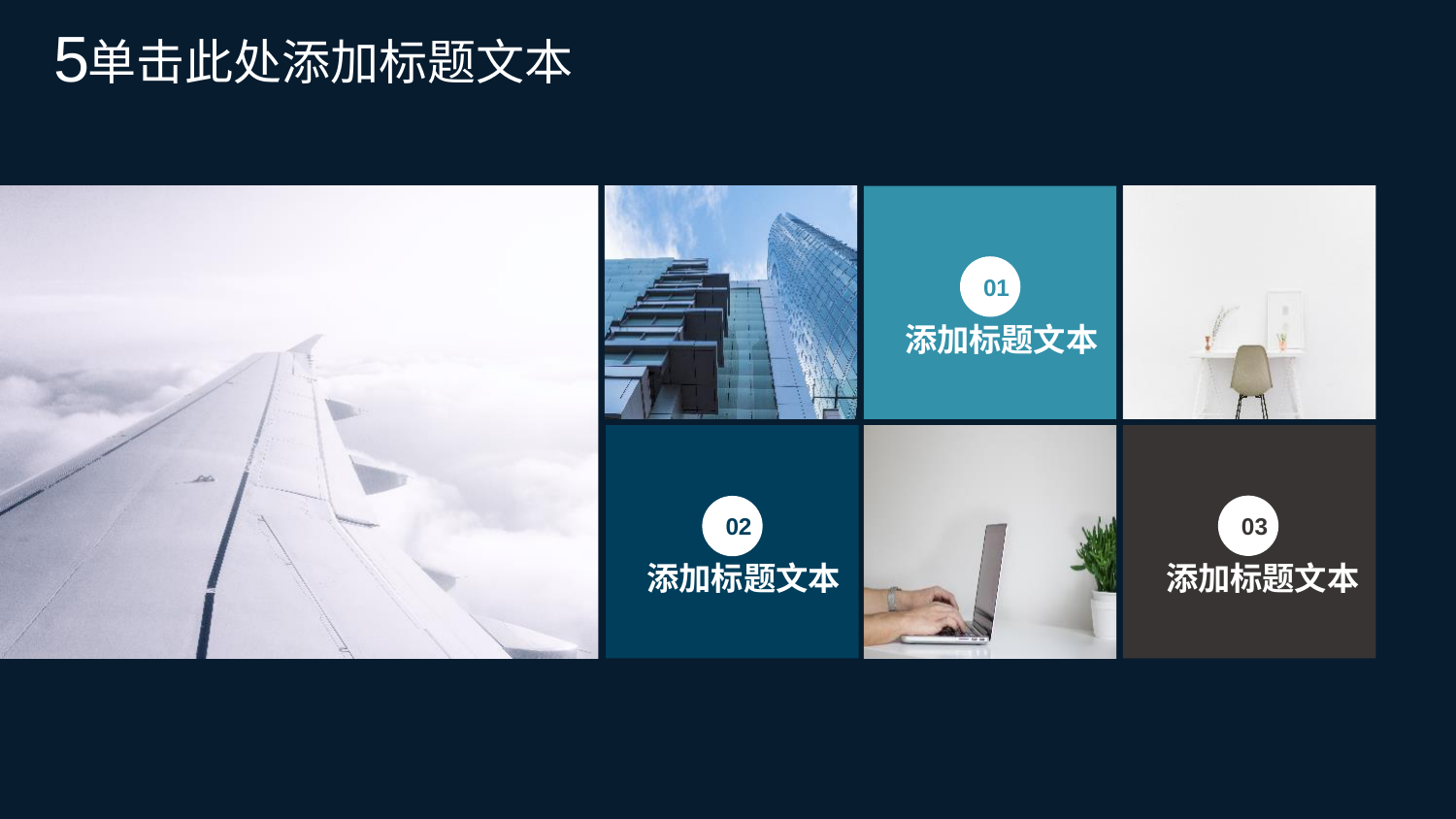

5
单击此处添加标题文本

01
添加标题文本

02
添加标题文本

03
添加标题文本